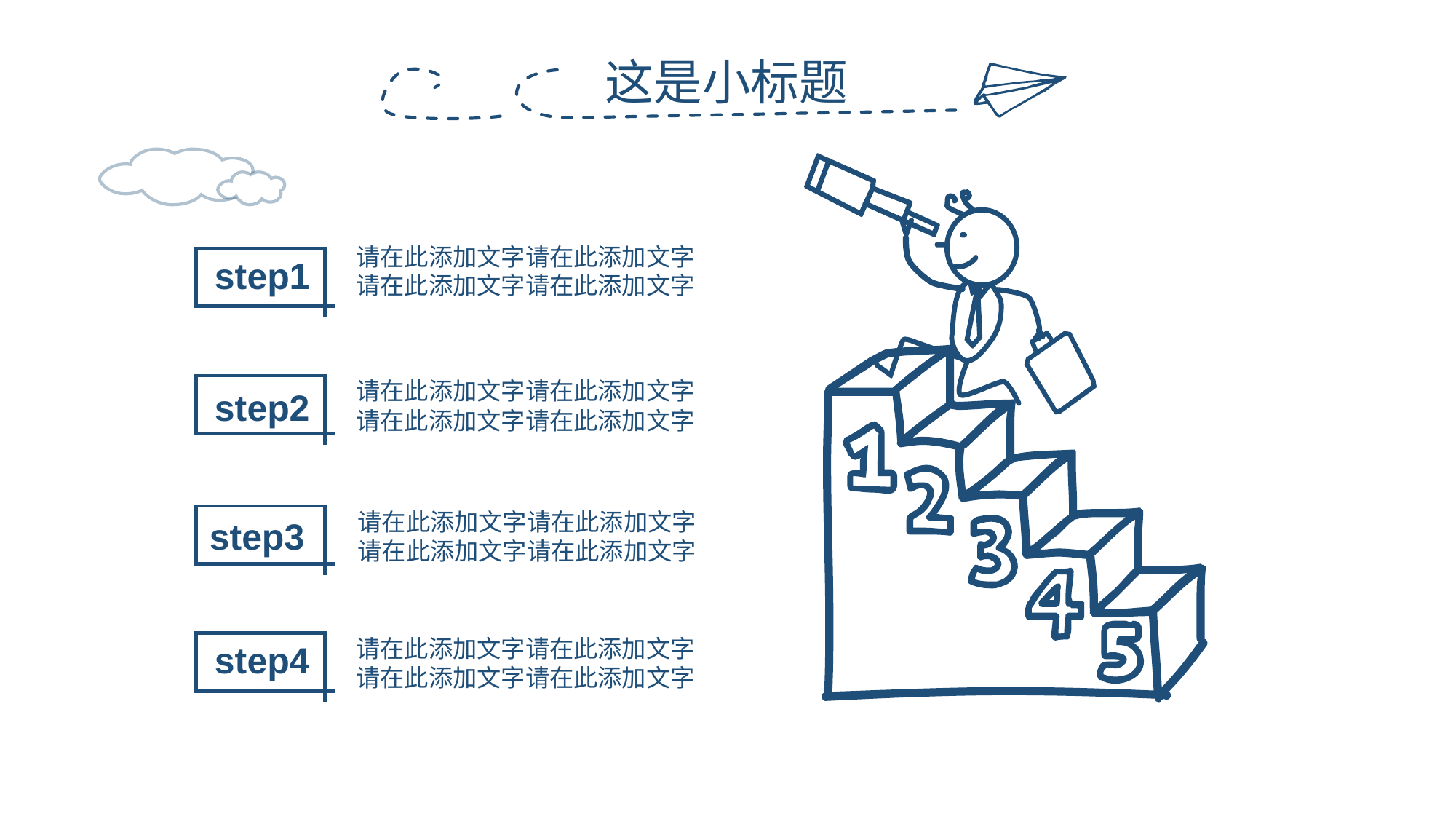

这是小标题

请在此添加文字请在此添加文字请在此添加文字请在此添加文字
step1

请在此添加文字请在此添加文字请在此添加文字请在此添加文字

step2
请在此添加文字请在此添加文字请在此添加文字请在此添加文字

step3
请在此添加文字请在此添加文字请在此添加文字请在此添加文字
step4